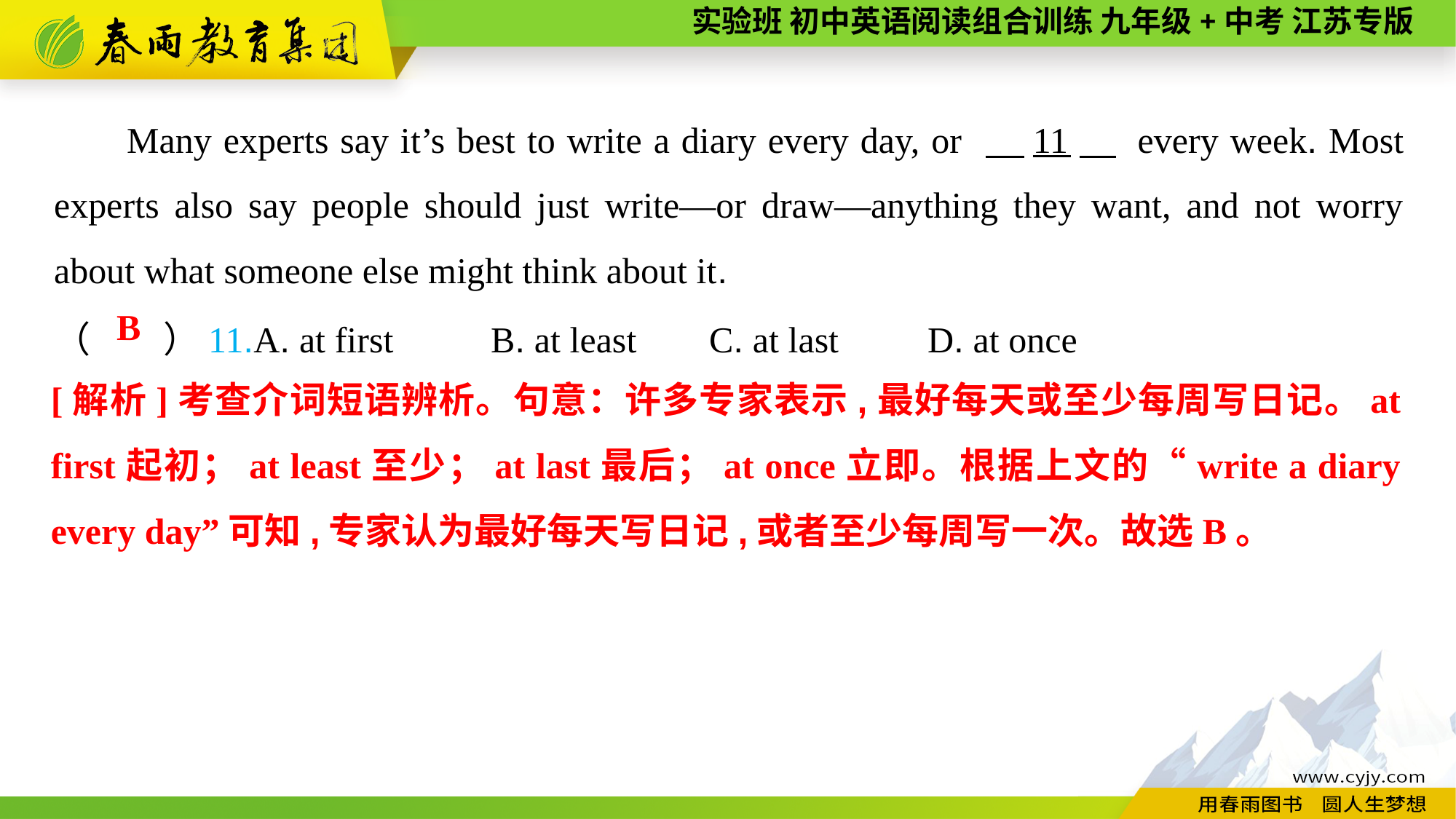

Many experts say it’s best to write a diary every day, or 　11　 every week. Most experts also say people should just write—or draw—anything they want, and not worry about what someone else might think about it.
（　　）11.A. at first	B. at least	C. at last	D. at once
B
[解析]考查介词短语辨析。句意：许多专家表示,最好每天或至少每周写日记。at first起初；at least至少；at last最后；at once立即。根据上文的“write a diary every day”可知,专家认为最好每天写日记,或者至少每周写一次。故选B。